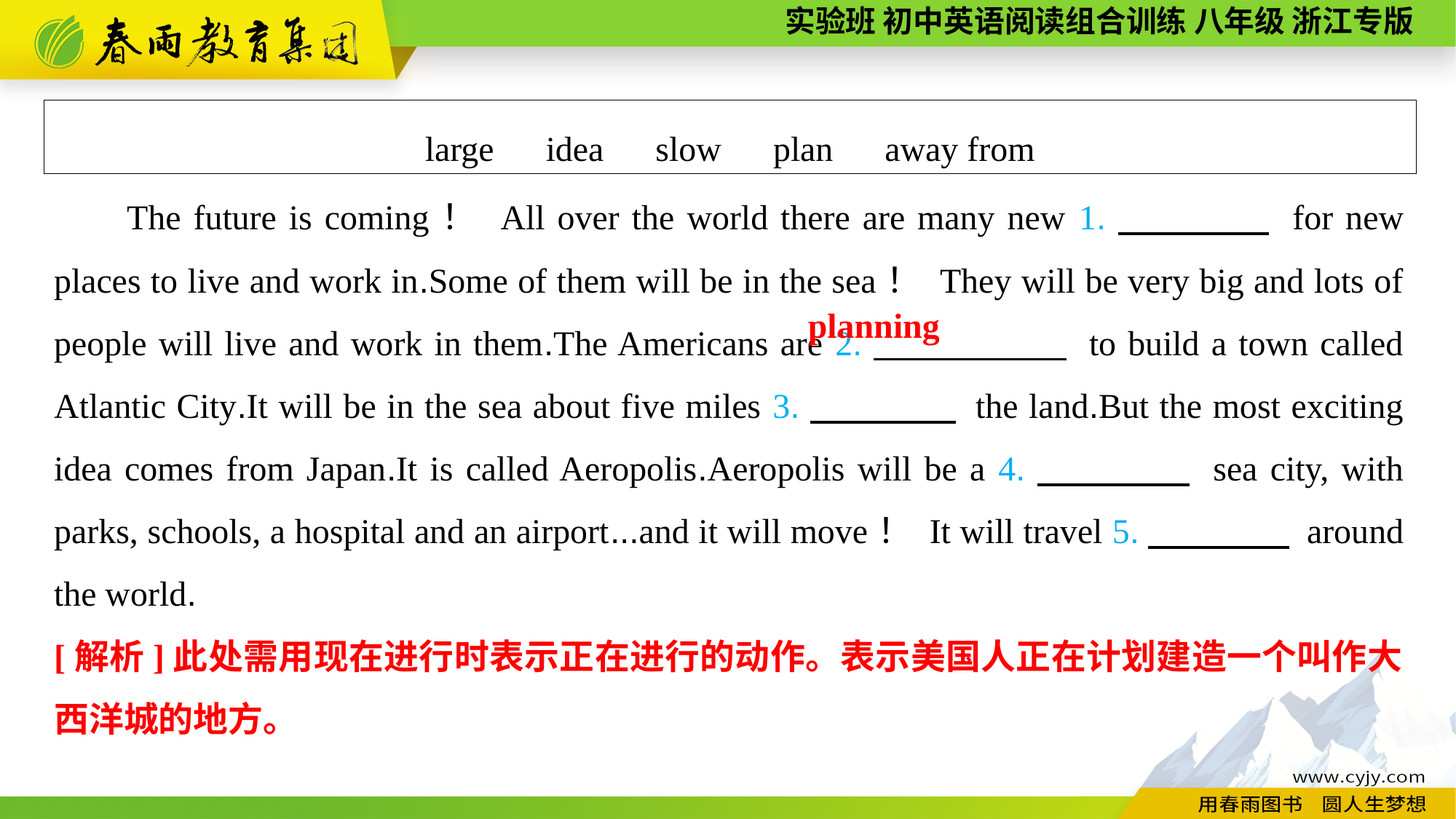

large　idea　slow　plan　away from
The future is coming！ All over the world there are many new 1.　　　　 for new places to live and work in.Some of them will be in the sea！ They will be very big and lots of people will live and work in them.The Americans are 2.　　　    　 to build a town called Atlantic City.It will be in the sea about five miles 3.　　　　 the land.But the most exciting idea comes from Japan.It is called Aeropolis.Aeropolis will be a 4.　　　　 sea city, with parks, schools, a hospital and an airport...and it will move！ It will travel 5.　　　　 around the world.
planning
[解析]此处需用现在进行时表示正在进行的动作。表示美国人正在计划建造一个叫作大西洋城的地方。